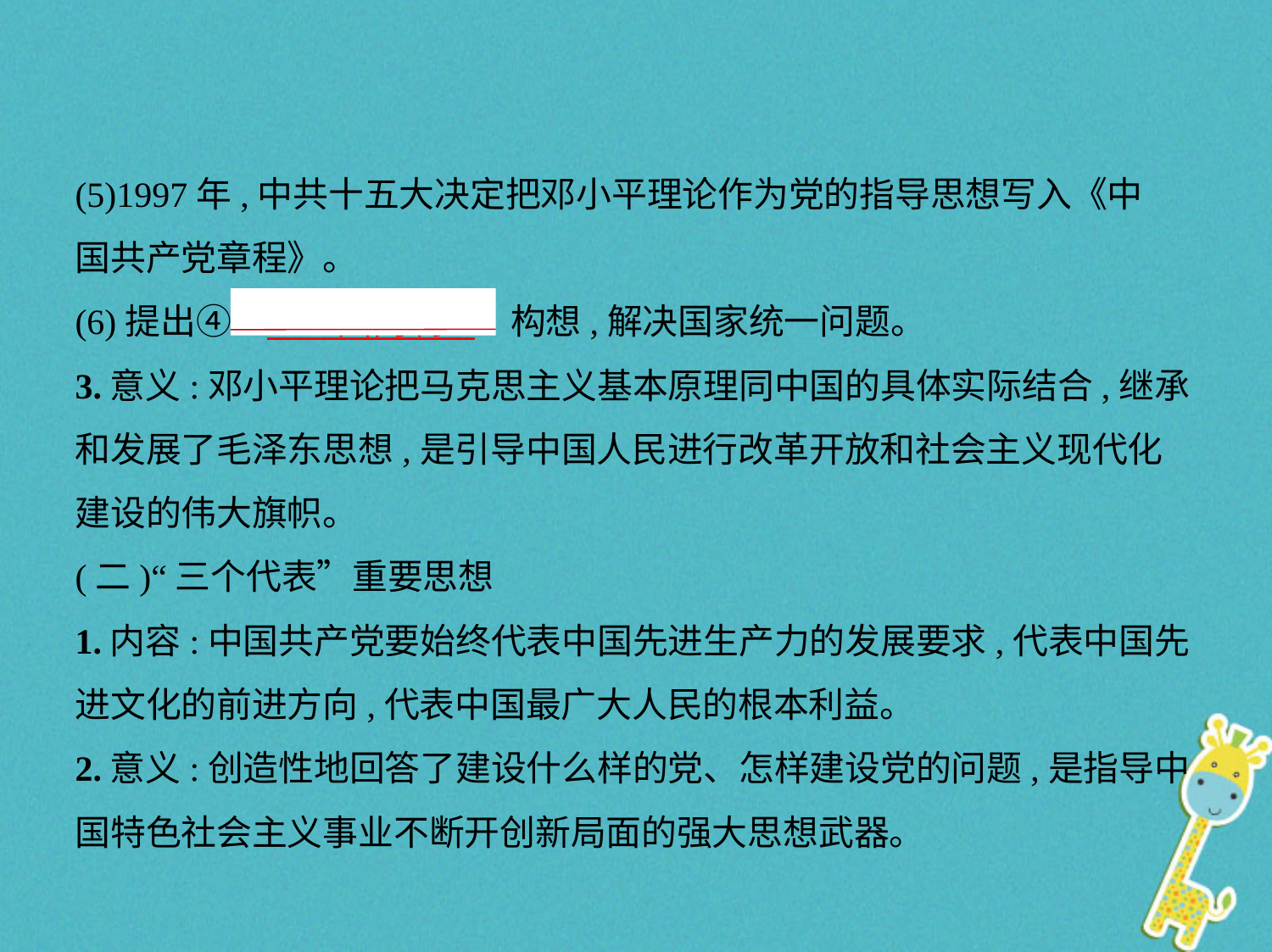

(5)1997年,中共十五大决定把邓小平理论作为党的指导思想写入《中
国共产党章程》。
(6)提出④“　一国两制    ”构想,解决国家统一问题。
3.意义:邓小平理论把马克思主义基本原理同中国的具体实际结合,继承
和发展了毛泽东思想,是引导中国人民进行改革开放和社会主义现代化
建设的伟大旗帜。
(二)“三个代表”重要思想
1.内容:中国共产党要始终代表中国先进生产力的发展要求,代表中国先
进文化的前进方向,代表中国最广大人民的根本利益。
2.意义:创造性地回答了建设什么样的党、怎样建设党的问题,是指导中
国特色社会主义事业不断开创新局面的强大思想武器。